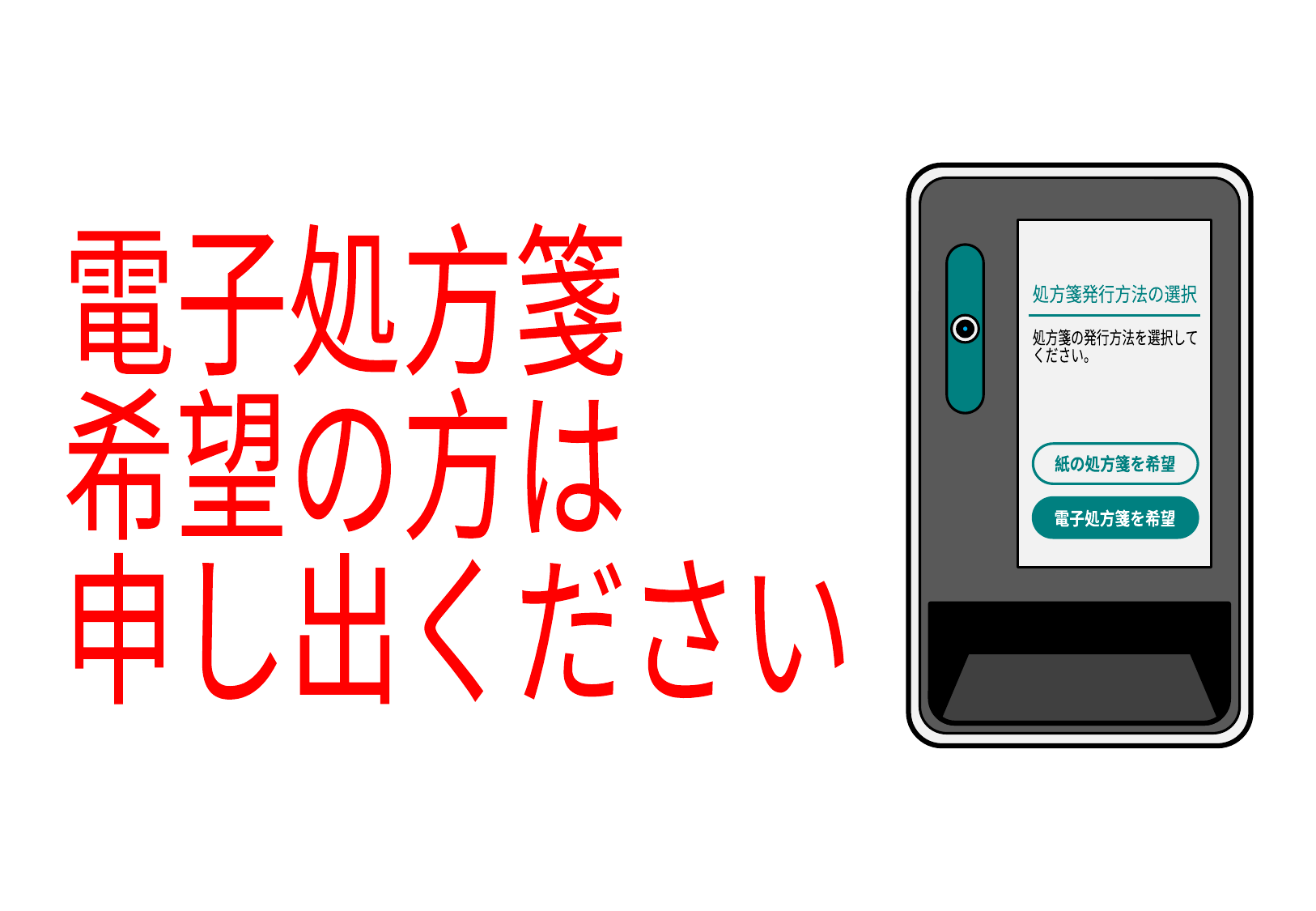

処方箋発行方法の選択

処方箋の発行方法を選択して
ください。

紙の処方箋を希望

電子処方箋を希望

電子処方箋
希望の方は
申し出ください